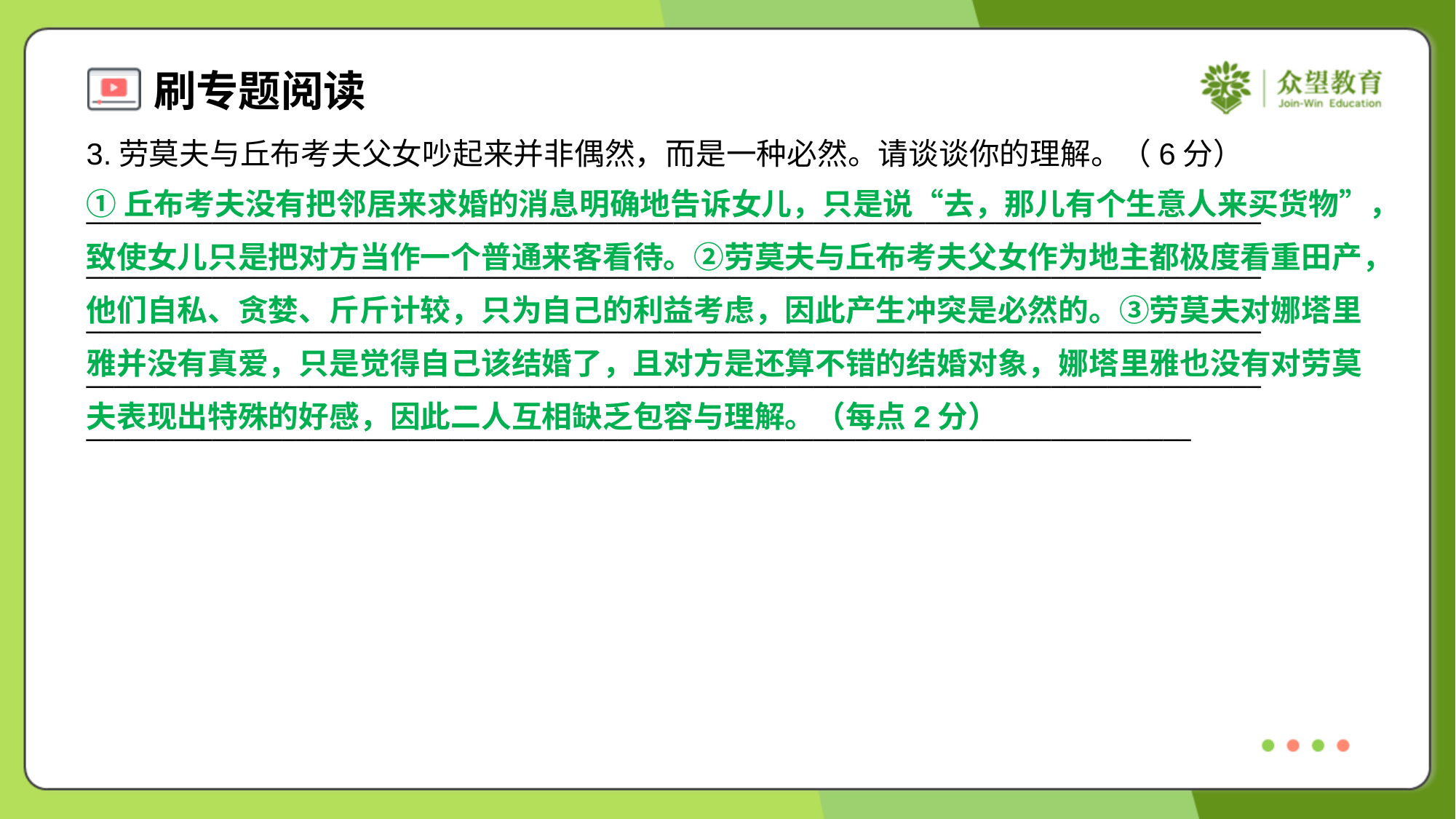

3.劳莫夫与丘布考夫父女吵起来并非偶然，而是一种必然。请谈谈你的理解。（6分）
①丘布考夫没有把邻居来求婚的消息明确地告诉女儿，只是说“去，那儿有个生意人来买货物”，
致使女儿只是把对方当作一个普通来客看待。②劳莫夫与丘布考夫父女作为地主都极度看重田产，
他们自私、贪婪、斤斤计较，只为自己的利益考虑，因此产生冲突是必然的。③劳莫夫对娜塔里
雅并没有真爱，只是觉得自己该结婚了，且对方是还算不错的结婚对象，娜塔里雅也没有对劳莫
夫表现出特殊的好感，因此二人互相缺乏包容与理解。（每点2分）
____________________________________________________________________________________
____________________________________________________________________________________
____________________________________________________________________________________
____________________________________________________________________________________
_______________________________________________________________________________